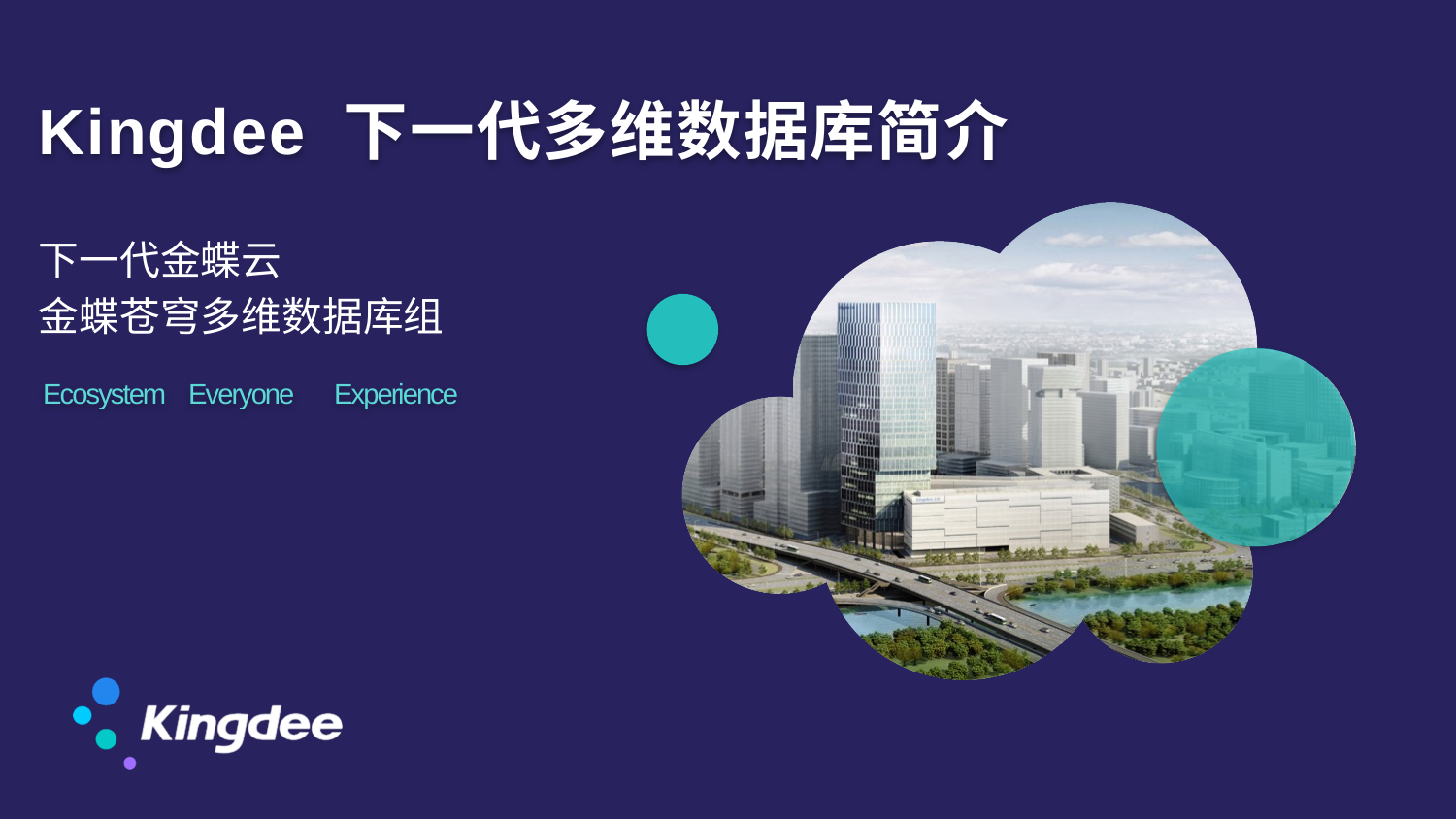

Kingdee 下一代多维数据库简介
下一代金蝶云
金蝶苍穹多维数据库组
Ecosystem	Everyone	Experience